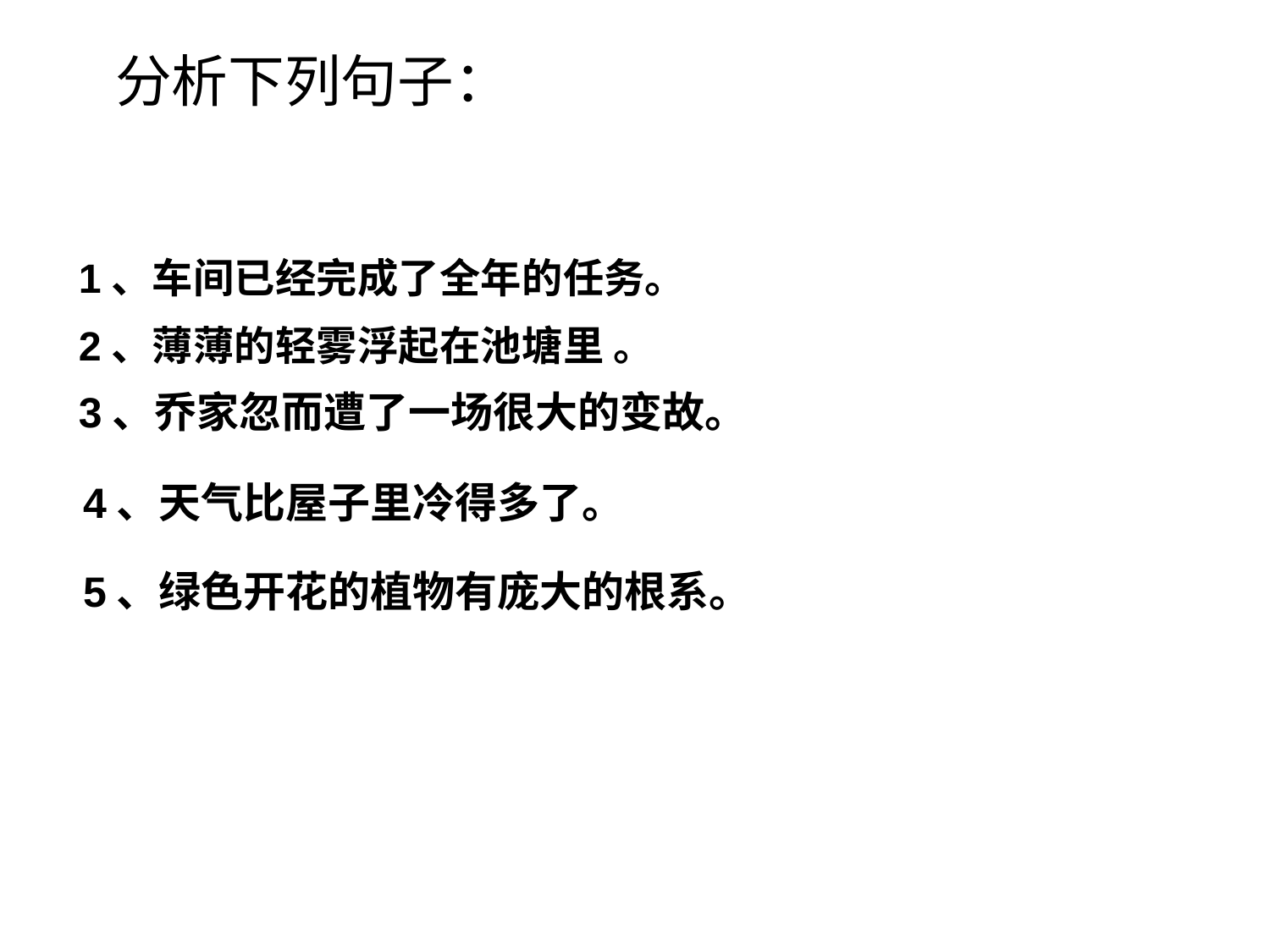

分析下列句子：
1、车间已经完成了全年的任务。
2、薄薄的轻雾浮起在池塘里 。
3、乔家忽而遭了一场很大的变故。
4、天气比屋子里冷得多了。
5、绿色开花的植物有庞大的根系。